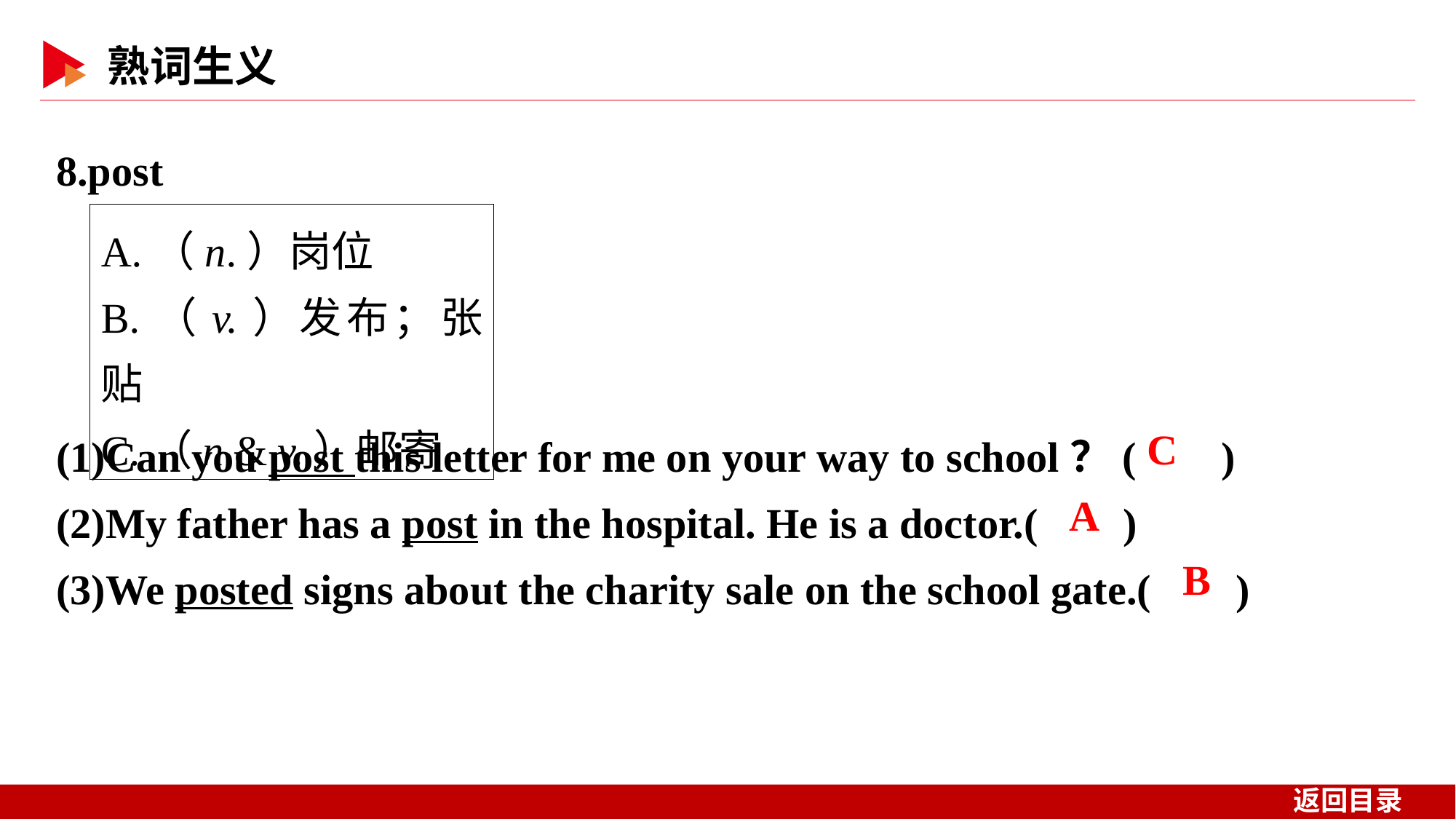

8.post
A.（n.）岗位
B.（v.）发布；张贴
C.（n.& v.）邮寄
(1)Can you post this letter for me on your way to school？(        )
(2)My father has a post in the hospital. He is a doctor.(        )
(3)We posted signs about the charity sale on the school gate.(        )
   C
   A
   B